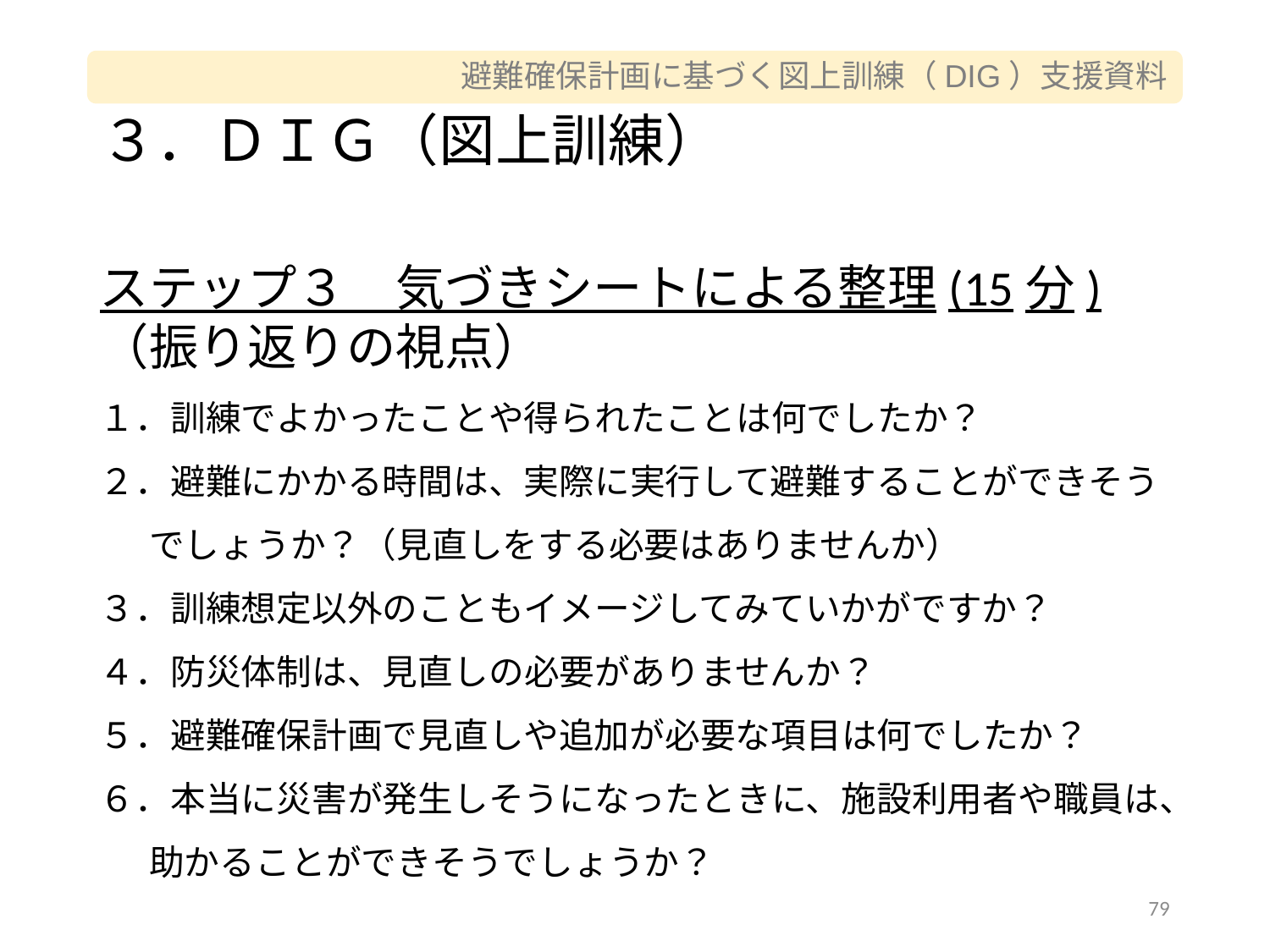

# ３．ＤＩＧ（図上訓練）
ステップ３　気づきシートによる整理(15分)
（振り返りの視点）
１．訓練でよかったことや得られたことは何でしたか？
２．避難にかかる時間は、実際に実行して避難することができそうでしょうか？（見直しをする必要はありませんか）
３．訓練想定以外のこともイメージしてみていかがですか？
４．防災体制は、見直しの必要がありませんか？
５．避難確保計画で見直しや追加が必要な項目は何でしたか？
６．本当に災害が発生しそうになったときに、施設利用者や職員は、助かることができそうでしょうか？
79